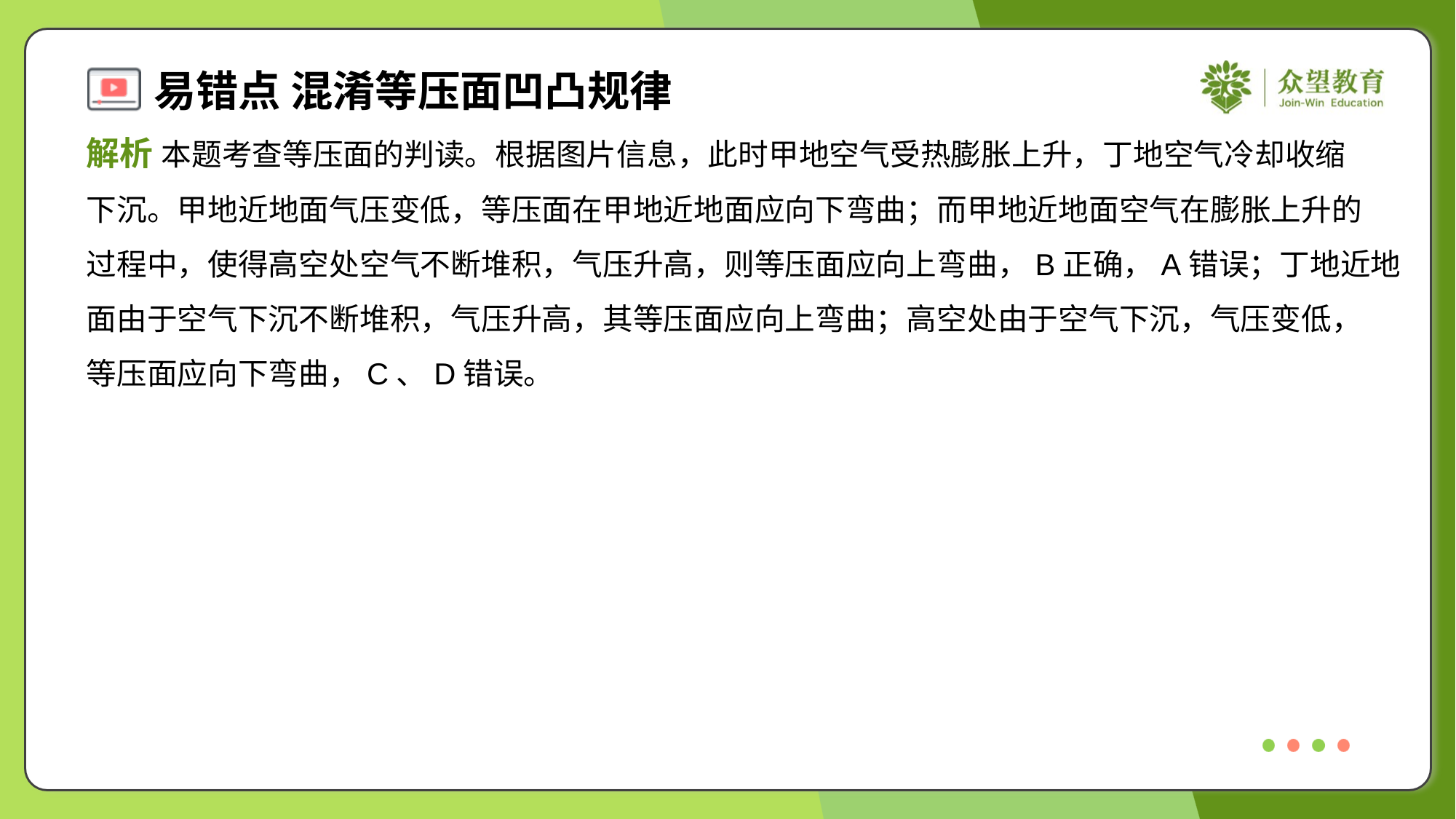

解析 本题考查等压面的判读。根据图片信息，此时甲地空气受热膨胀上升，丁地空气冷却收缩
下沉。甲地近地面气压变低，等压面在甲地近地面应向下弯曲；而甲地近地面空气在膨胀上升的
过程中，使得高空处空气不断堆积，气压升高，则等压面应向上弯曲，B正确，A错误；丁地近地
面由于空气下沉不断堆积，气压升高，其等压面应向上弯曲；高空处由于空气下沉，气压变低，
等压面应向下弯曲，C、D错误。